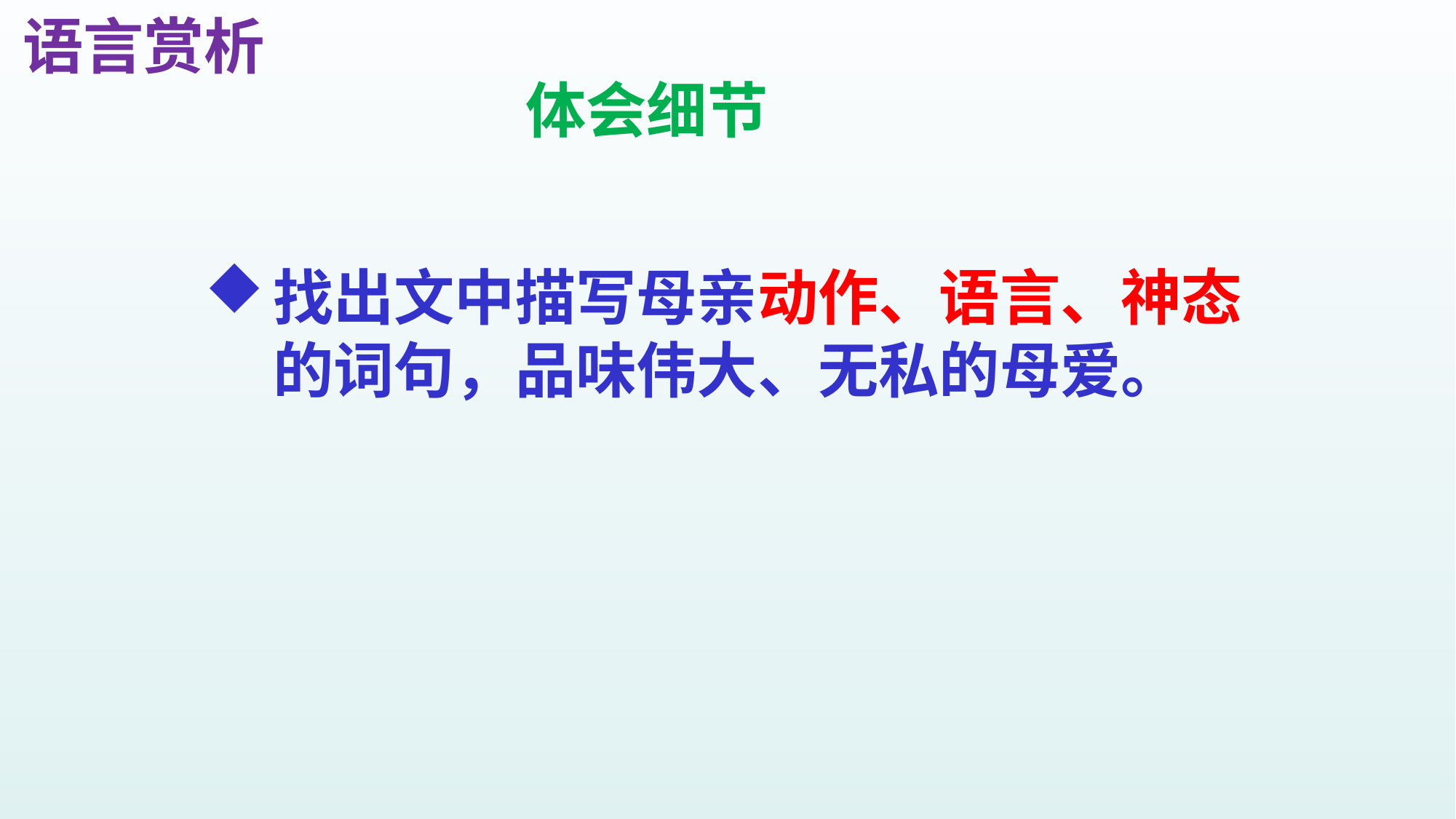

语言赏析
 体会细节
找出文中描写母亲动作、语言、神态的词句，品味伟大、无私的母爱。